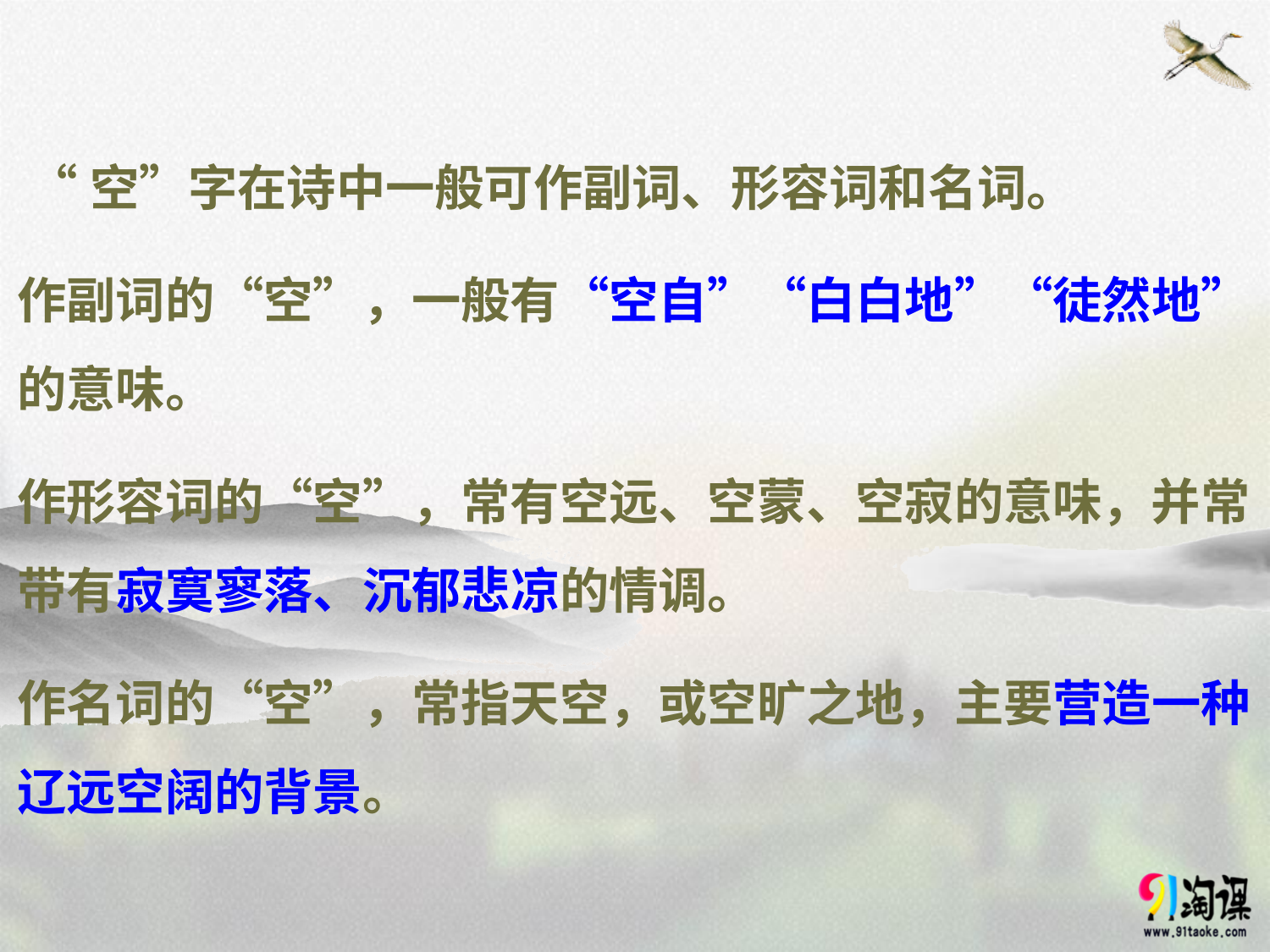

# “空”字在诗中一般可作副词、形容词和名词。
作副词的“空”，一般有“空自”“白白地”“徒然地”的意味。
作形容词的“空”，常有空远、空蒙、空寂的意味，并常带有寂寞寥落、沉郁悲凉的情调。
作名词的“空”，常指天空，或空旷之地，主要营造一种辽远空阔的背景。